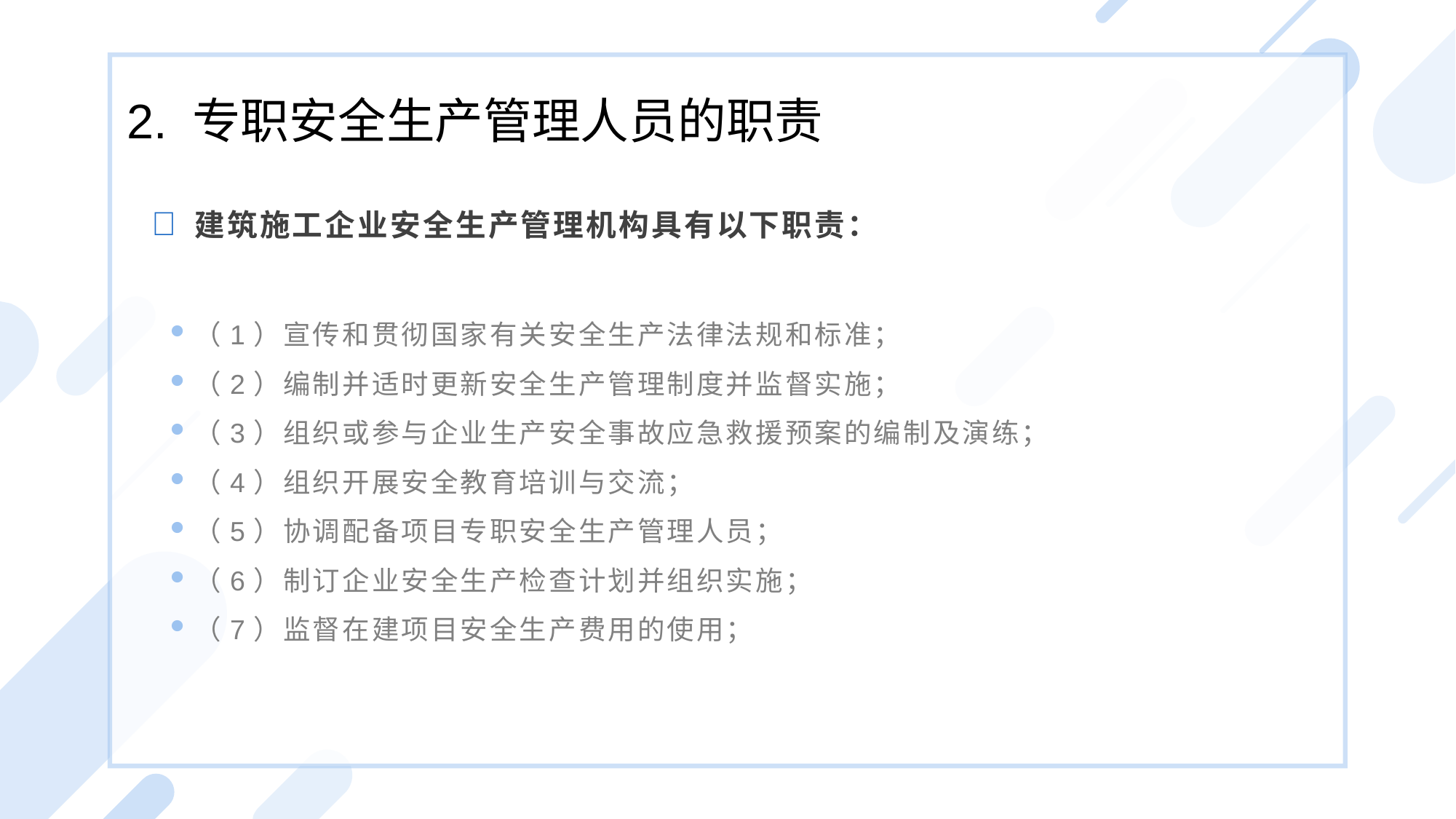

2. 专职安全生产管理人员的职责
建筑施工企业安全生产管理机构具有以下职责：
（1）宣传和贯彻国家有关安全生产法律法规和标准；
（2）编制并适时更新安全生产管理制度并监督实施；
（3）组织或参与企业生产安全事故应急救援预案的编制及演练；
（4）组织开展安全教育培训与交流；
（5）协调配备项目专职安全生产管理人员；
（6）制订企业安全生产检查计划并组织实施；
（7）监督在建项目安全生产费用的使用；